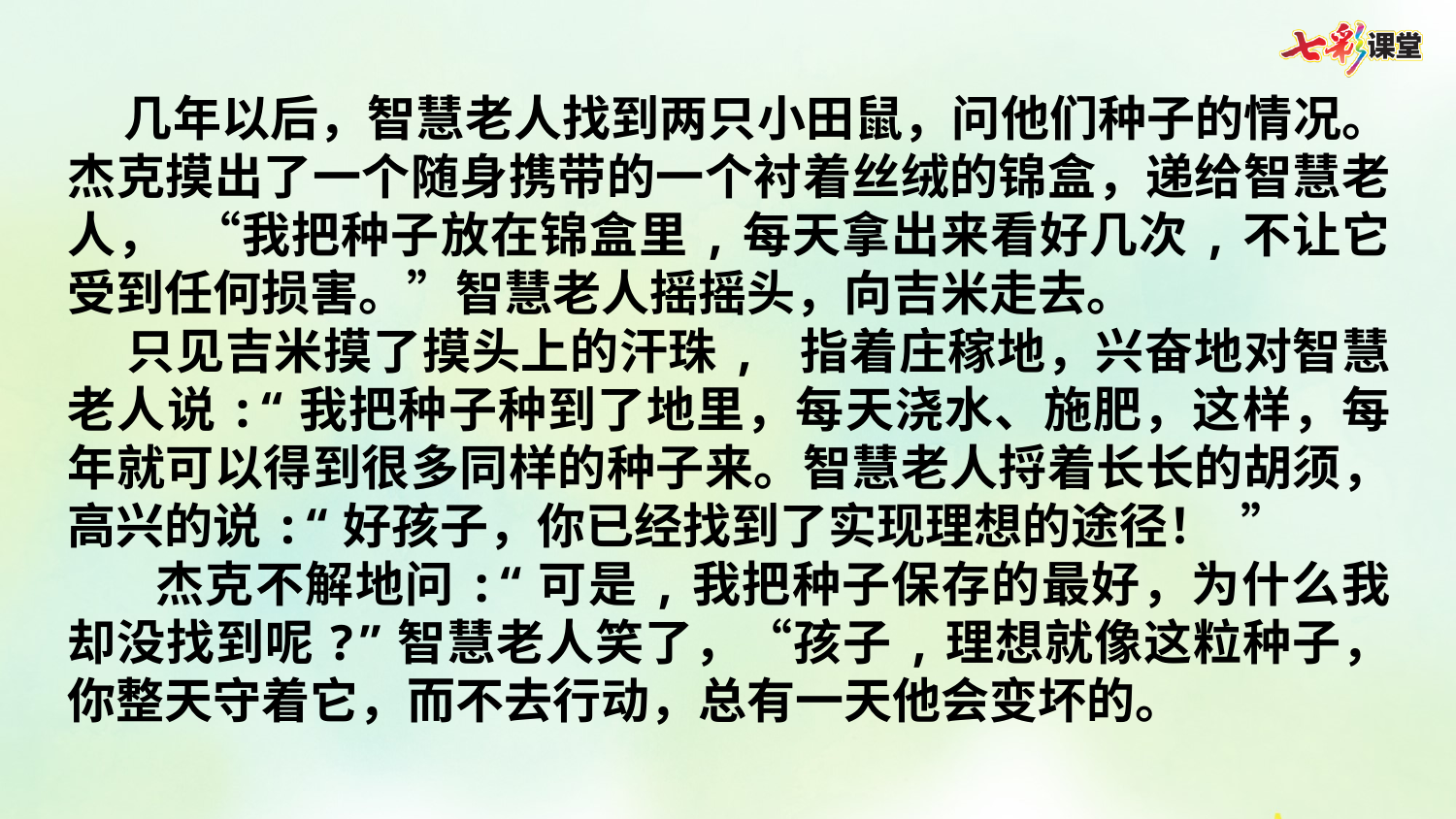

几年以后，智慧老人找到两只小田鼠，问他们种子的情况。杰克摸出了一个随身携带的一个衬着丝绒的锦盒，递给智慧老人， “我把种子放在锦盒里,每天拿出来看好几次,不让它受到任何损害。”智慧老人摇摇头，向吉米走去。
    只见吉米摸了摸头上的汗珠, 指着庄稼地，兴奋地对智慧老人说:“我把种子种到了地里，每天浇水、施肥，这样，每年就可以得到很多同样的种子来。智慧老人捋着长长的胡须，高兴的说:“好孩子，你已经找到了实现理想的途径！ ”
    杰克不解地问:“可是,我把种子保存的最好，为什么我却没找到呢?”智慧老人笑了，“孩子,理想就像这粒种子，你整天守着它，而不去行动，总有一天他会变坏的。